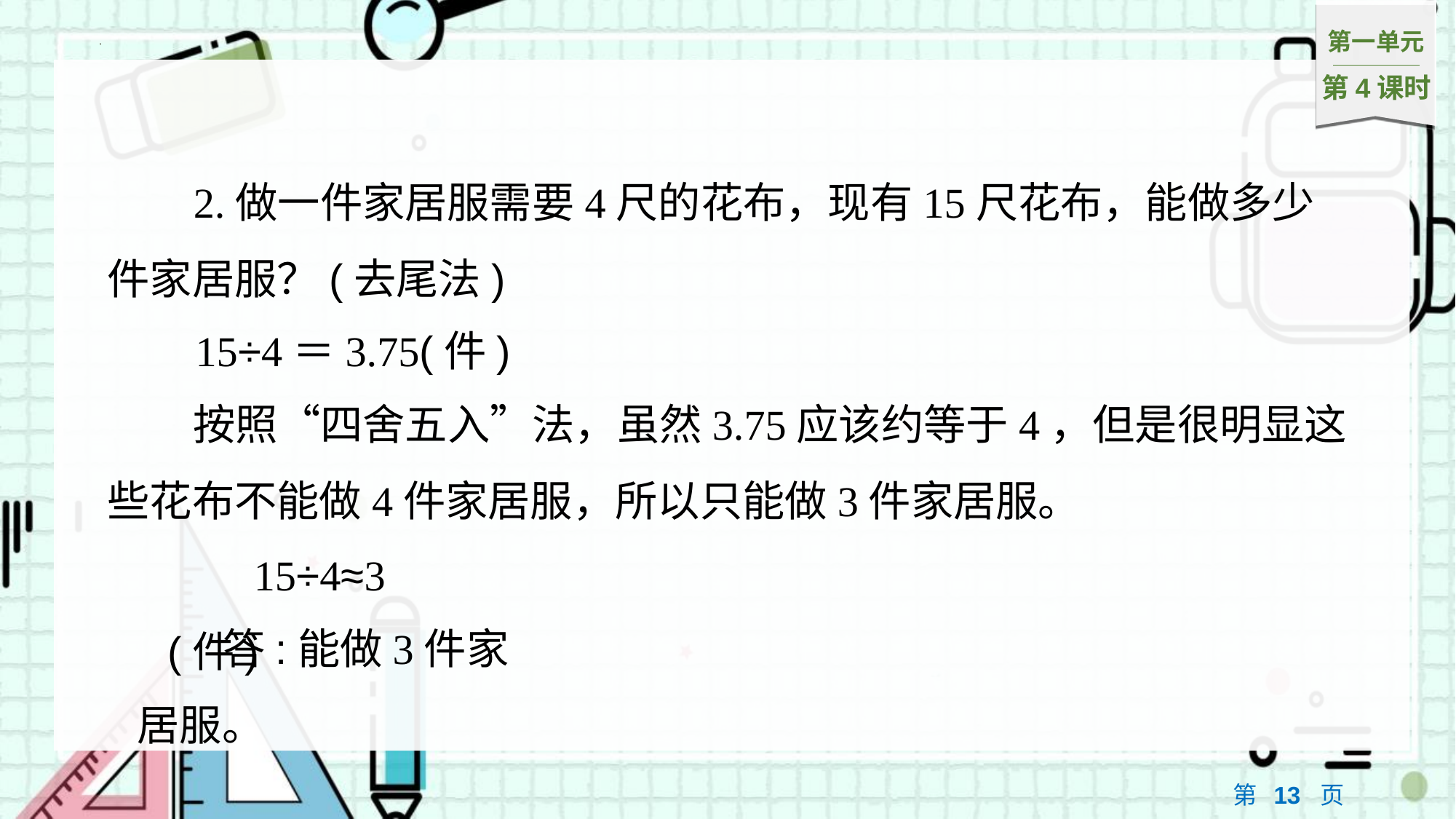

2.做一件家居服需要4尺的花布，现有15尺花布，能做多少件家居服？(去尾法)
　　15÷4＝3.75(件)
按照“四舍五入”法，虽然3.75应该约等于4，但是很明显这些花布不能做4件家居服，所以只能做3件家居服。
15÷4≈3(件)
答:能做3件家居服。